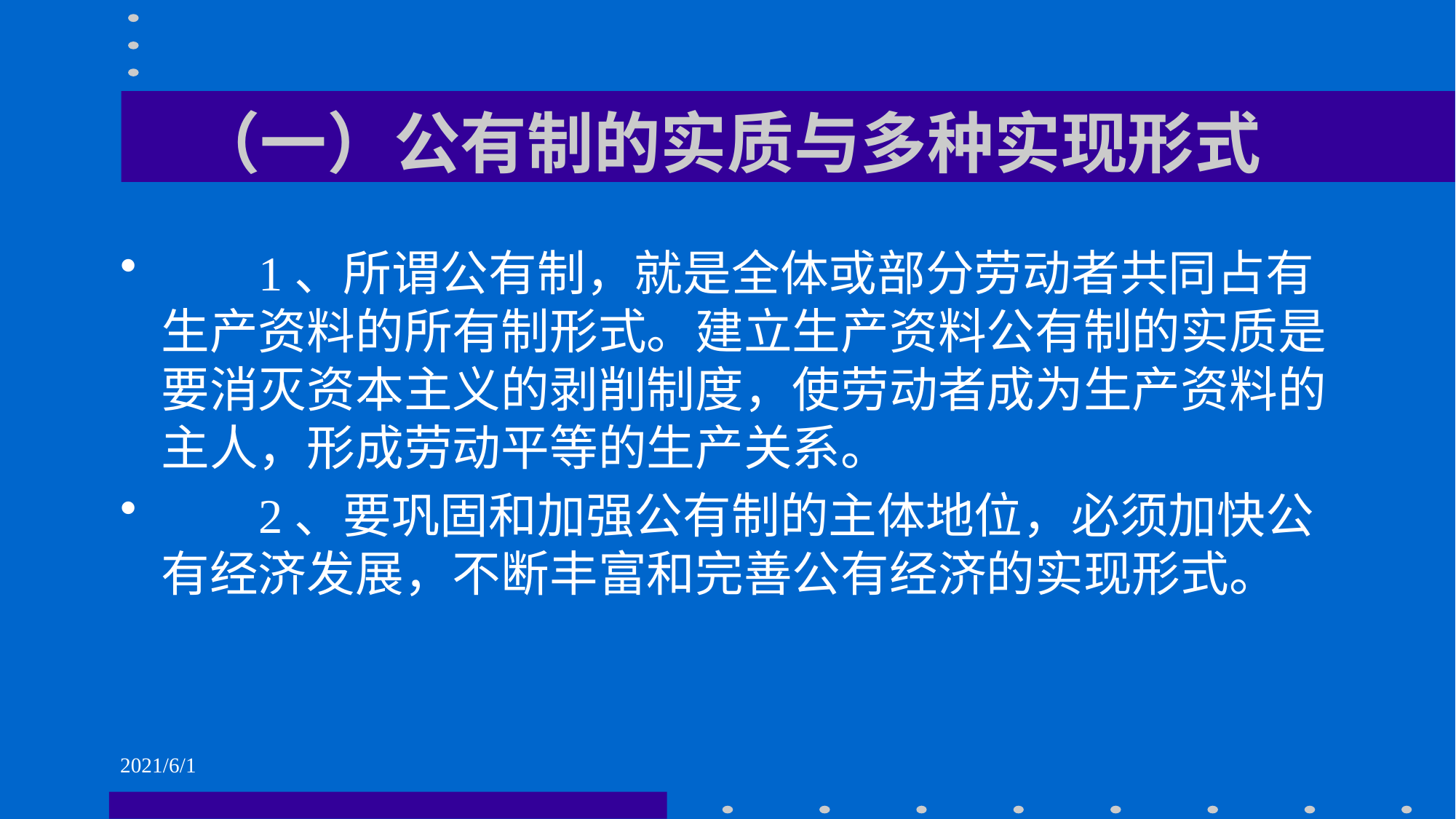

# （一）公有制的实质与多种实现形式
        1、所谓公有制，就是全体或部分劳动者共同占有生产资料的所有制形式。建立生产资料公有制的实质是要消灭资本主义的剥削制度，使劳动者成为生产资料的主人，形成劳动平等的生产关系。
        2、要巩固和加强公有制的主体地位，必须加快公有经济发展，不断丰富和完善公有经济的实现形式。
2021/6/1